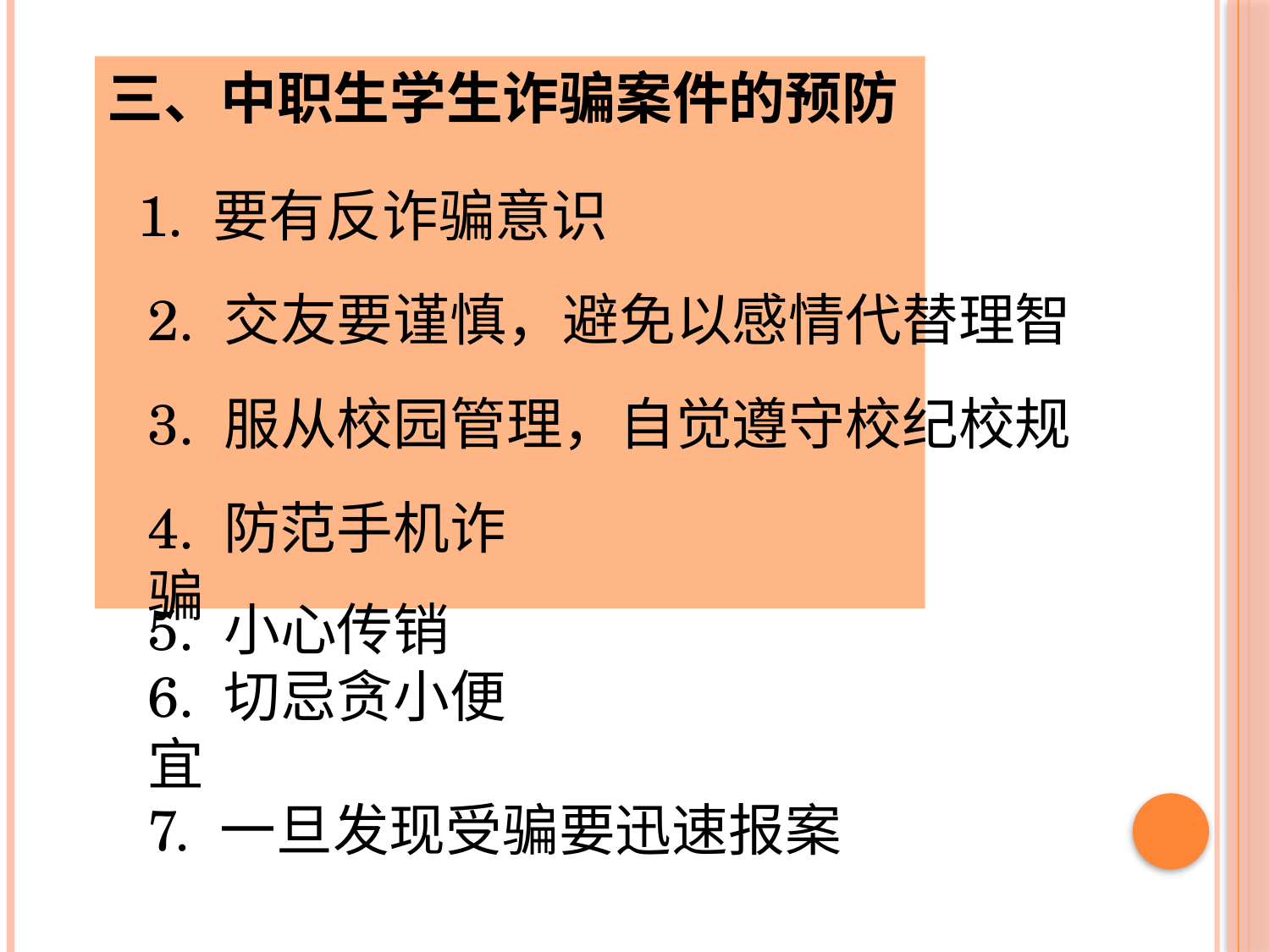

三、中职生学生诈骗案件的预防
1. 要有反诈骗意识
2. 交友要谨慎，避免以感情代替理智
3. 服从校园管理，自觉遵守校纪校规
4. 防范手机诈骗
5. 小心传销
6. 切忌贪小便宜
7. 一旦发现受骗要迅速报案